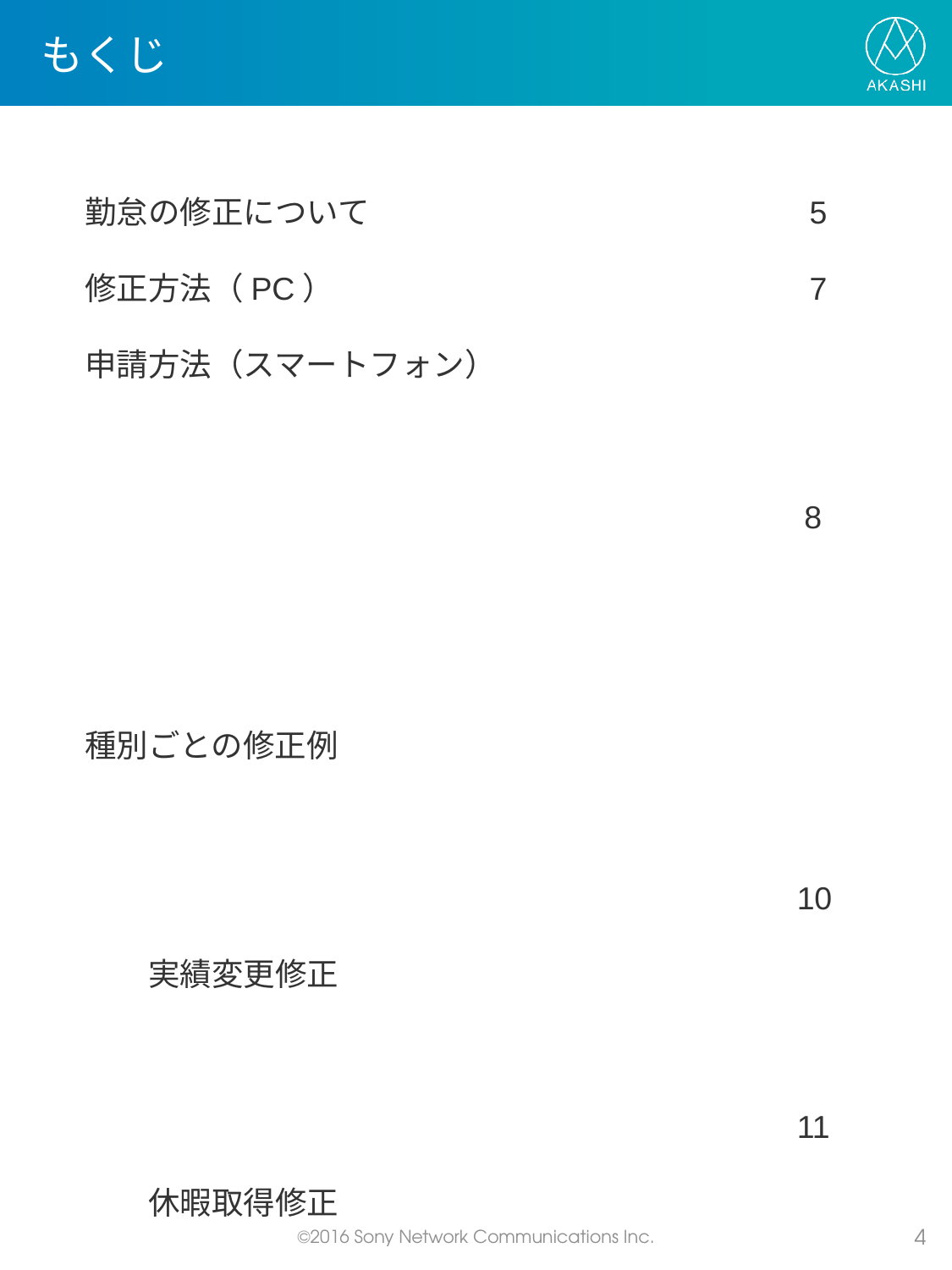

# もくじ
勤怠の修正について 	 5
修正方法（PC） 	 7
申請方法（スマートフォン） 		  8
種別ごとの修正例 		 10
　　実績変更修正 		 11
　　休暇取得修正 		 13
　　勤務修正（休日出勤） 		 16
　　残業修正 		 19
　　振出/振替修正 		 21
お問い合わせ 		 32
©2016 Sony Network Communications Inc.
4